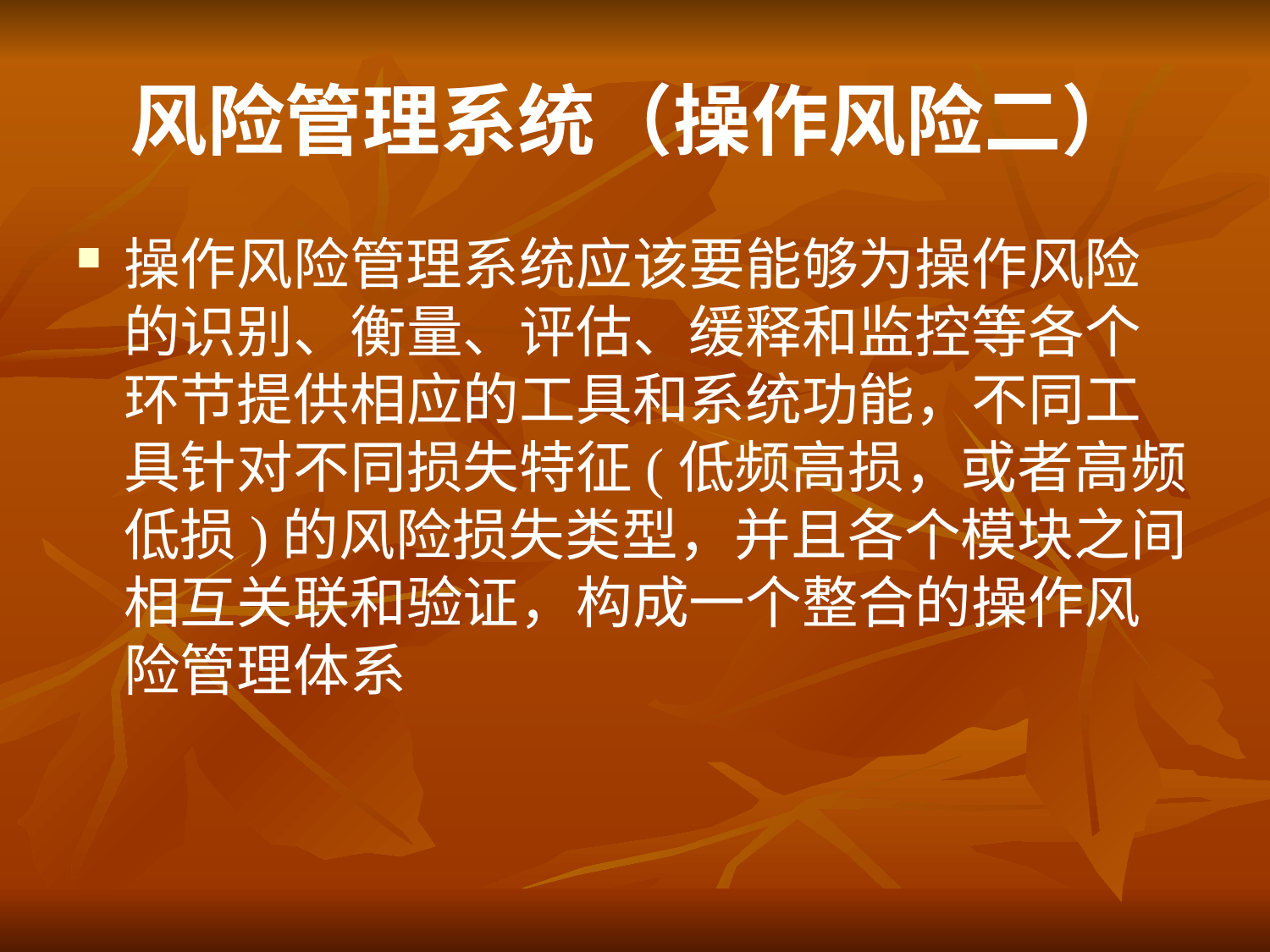

# 风险管理系统（操作风险二）
操作风险管理系统应该要能够为操作风险的识别、衡量、评估、缓释和监控等各个环节提供相应的工具和系统功能，不同工具针对不同损失特征(低频高损，或者高频低损)的风险损失类型，并且各个模块之间相互关联和验证，构成一个整合的操作风险管理体系